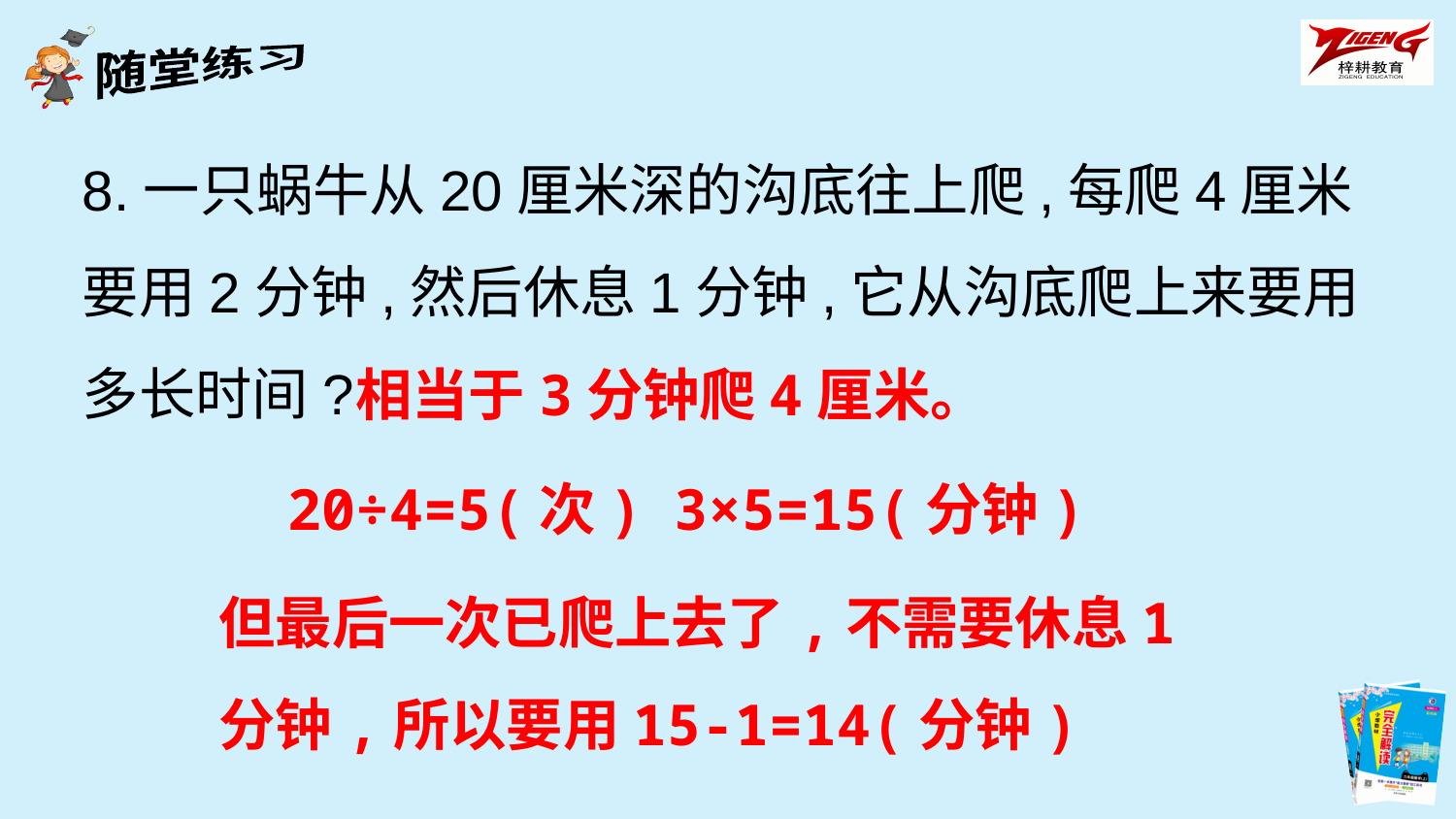

8.一只蜗牛从20厘米深的沟底往上爬,每爬4厘米要用2分钟,然后休息1分钟,它从沟底爬上来要用多长时间?
相当于3分钟爬4厘米。
20÷4=5(次)
3×5=15(分钟)
但最后一次已爬上去了,不需要休息1分钟,所以要用15-1=14(分钟)